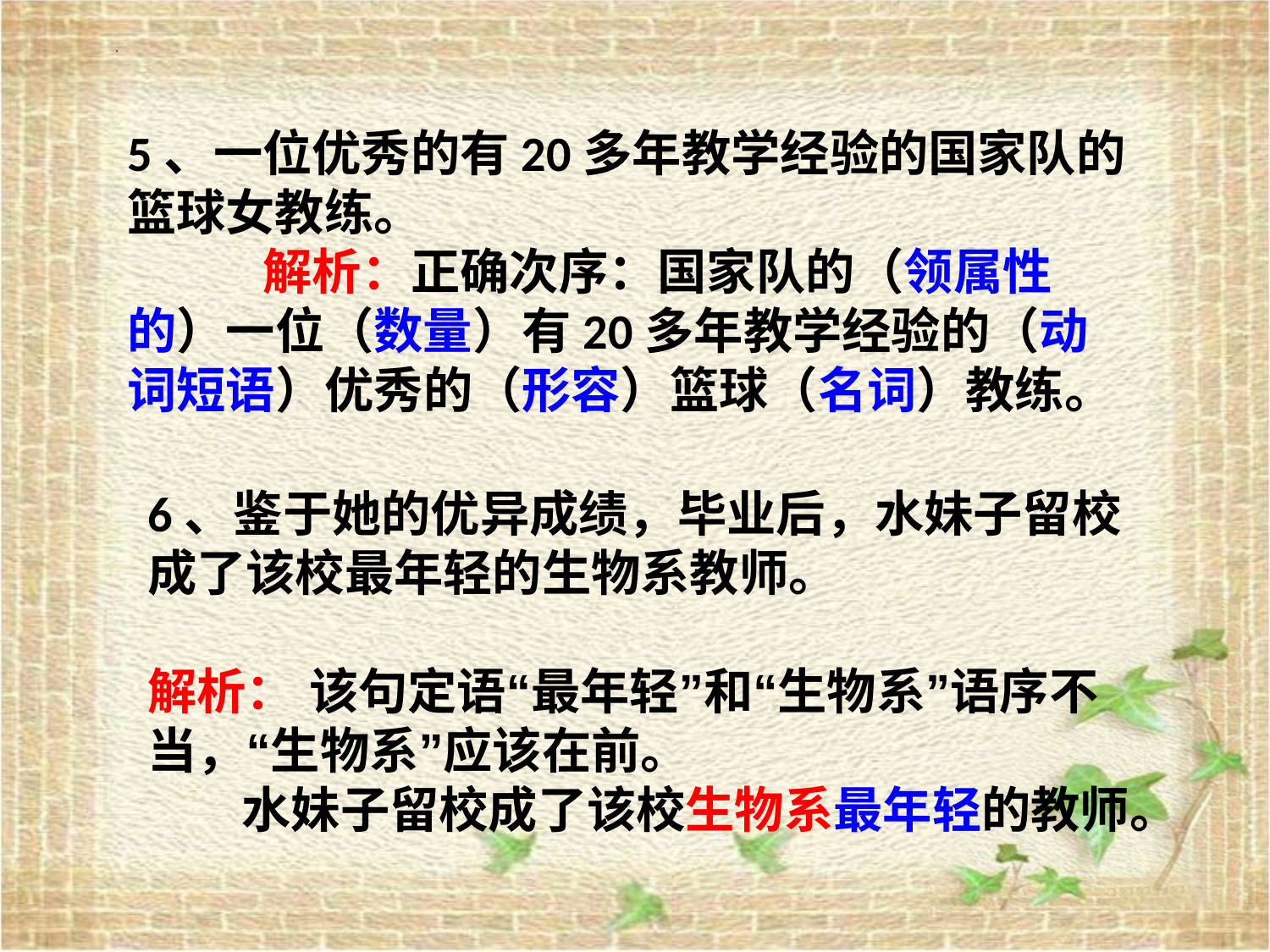

5、一位优秀的有20多年教学经验的国家队的篮球女教练。
         解析：正确次序：国家队的（领属性的）一位（数量）有20多年教学经验的（动词短语）优秀的（形容）篮球（名词）教练。
6、鉴于她的优异成绩，毕业后，水妹子留校成了该校最年轻的生物系教师。

解析： 该句定语“最年轻”和“生物系”语序不当，“生物系”应该在前。
      水妹子留校成了该校生物系最年轻的教师。